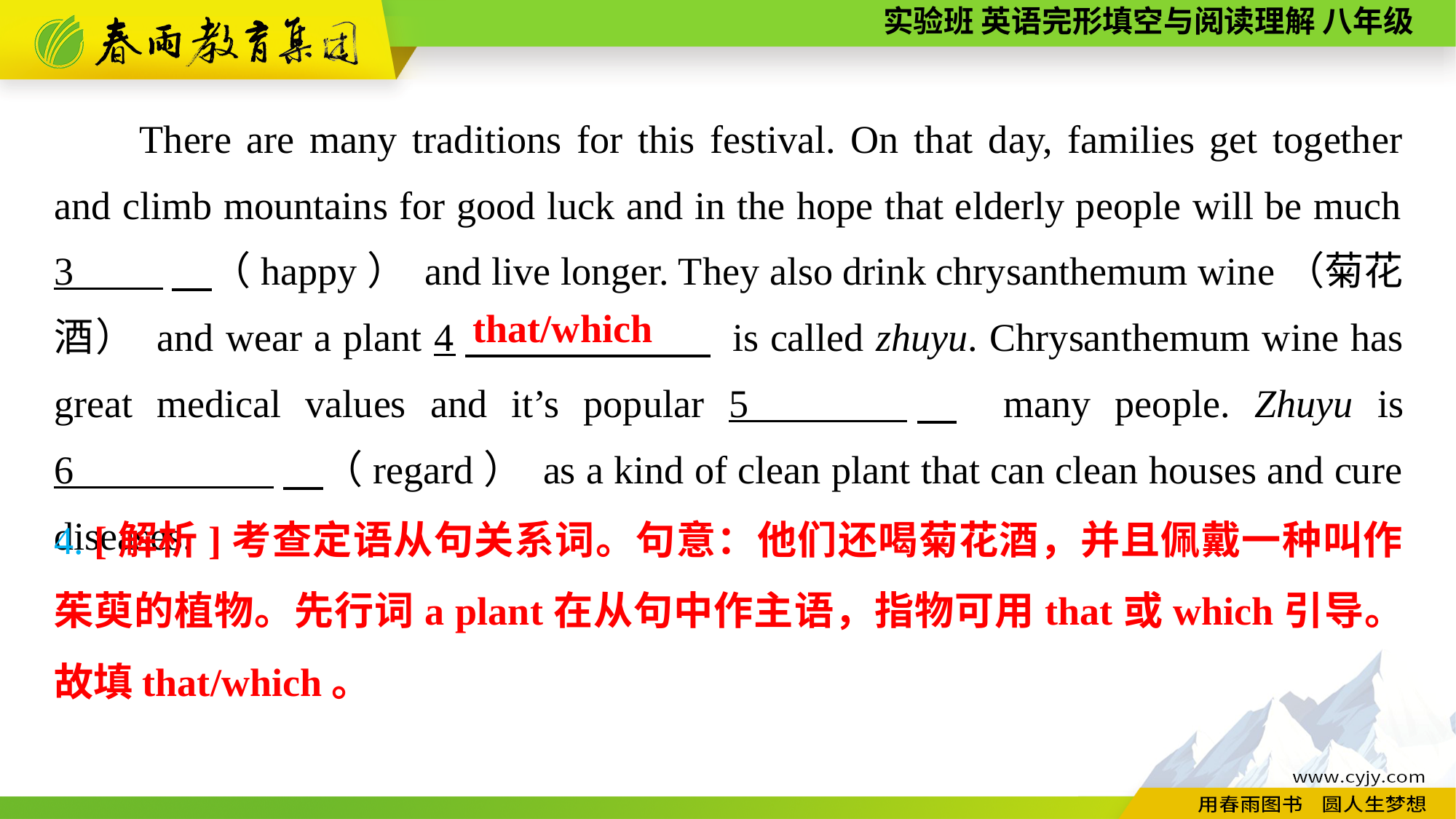

There are many traditions for this festival. On that day, families get together and climb mountains for good luck and in the hope that elderly people will be much 3         　（happy） and live longer. They also drink chrysanthemum wine（菊花酒） and wear a plant 4　                    is called zhuyu. Chrysanthemum wine has great medical values and it’s popular 5      　 many people. Zhuyu is 6                  .　（regard） as a kind of clean plant that can clean houses and cure diseases.
that/which
4. [解析]考查定语从句关系词。句意：他们还喝菊花酒，并且佩戴一种叫作茱萸的植物。先行词a plant在从句中作主语，指物可用that或which引导。故填that/which。